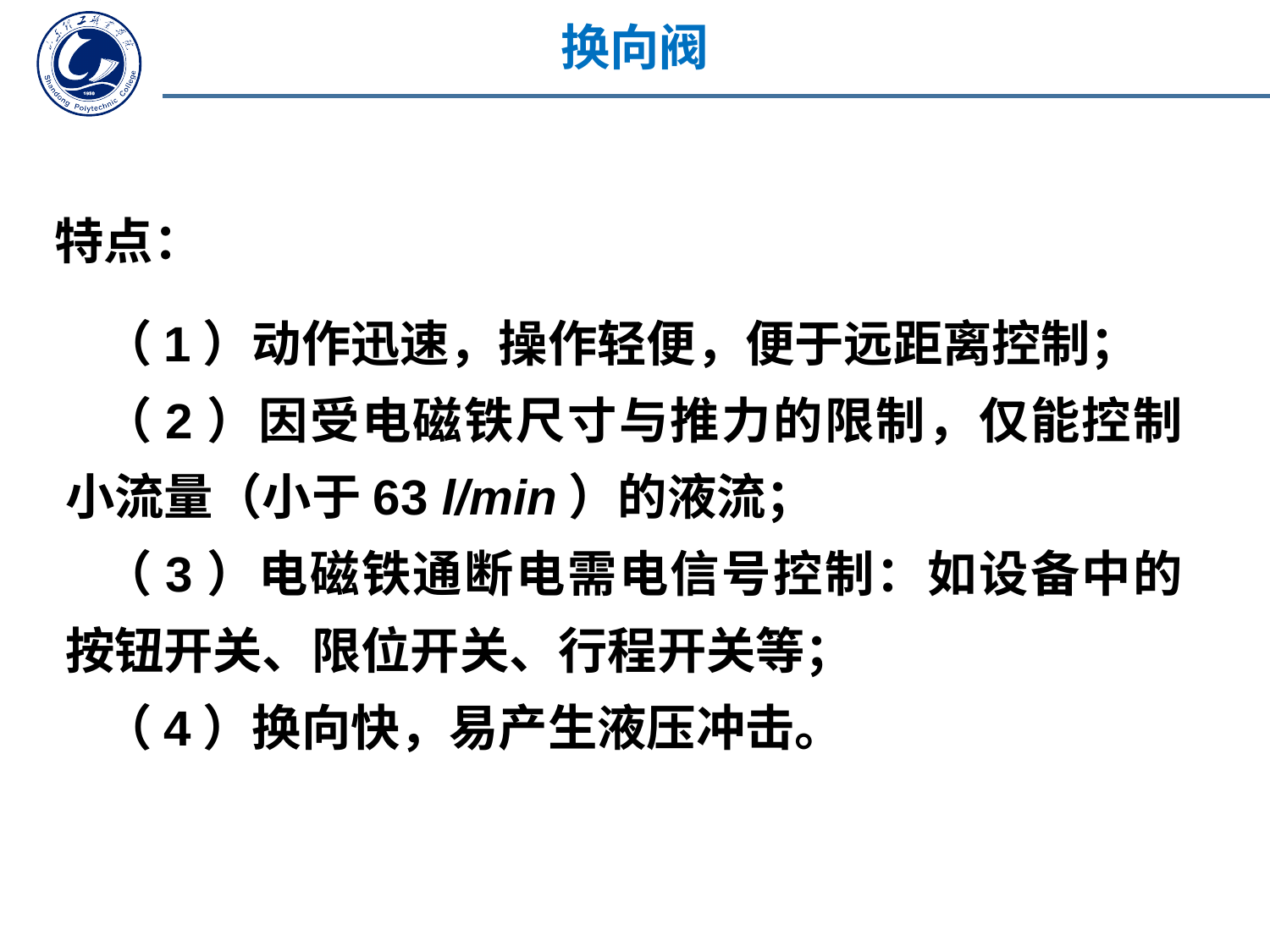

换向阀
特点：
（1）动作迅速，操作轻便，便于远距离控制；
（2）因受电磁铁尺寸与推力的限制，仅能控制小流量（小于63 l/min）的液流；
（3）电磁铁通断电需电信号控制：如设备中的按钮开关、限位开关、行程开关等；
（4）换向快，易产生液压冲击。